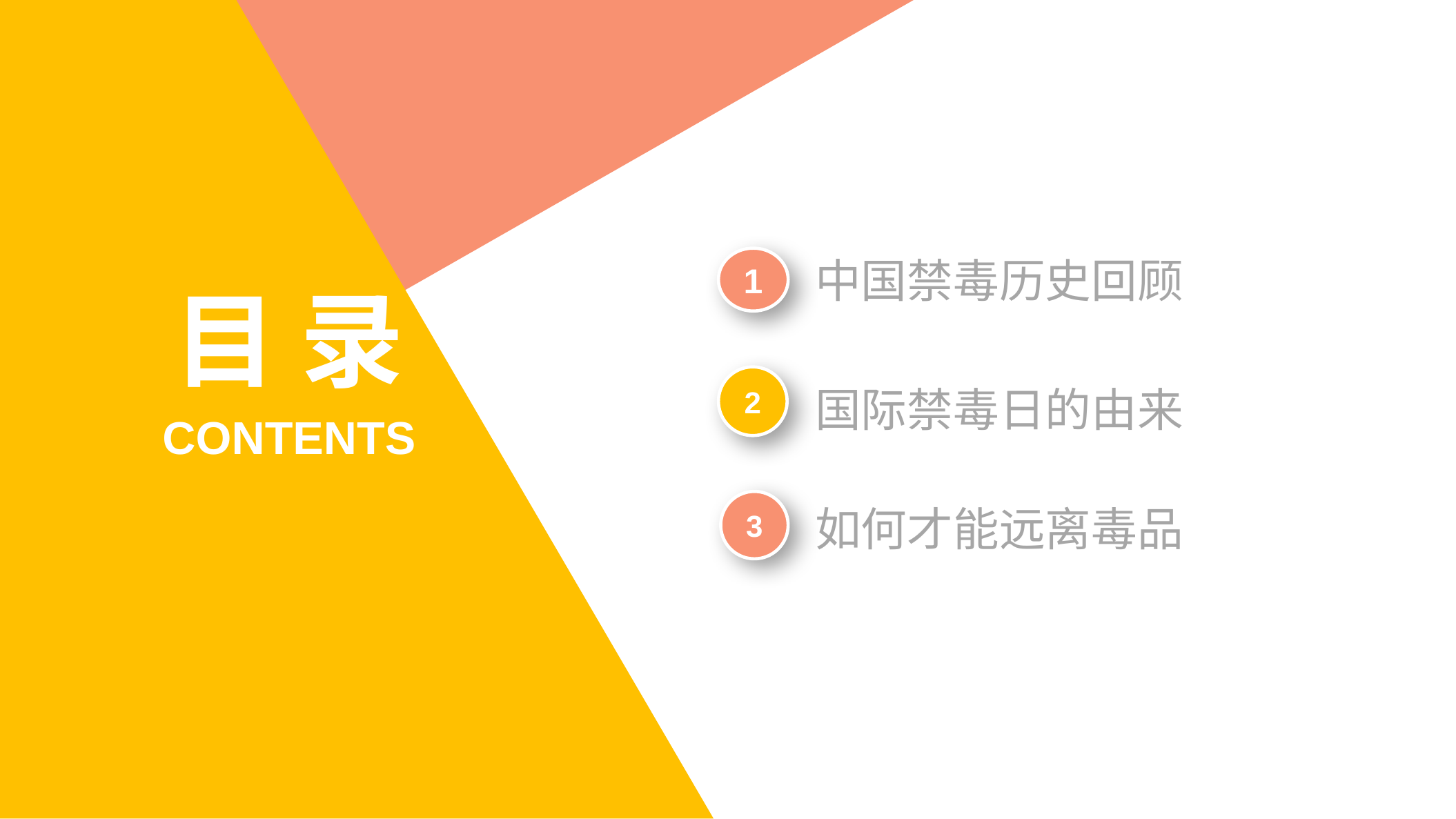

1
中国禁毒历史回顾
目 录
2
国际禁毒日的由来
CONTENTS
3
如何才能远离毒品